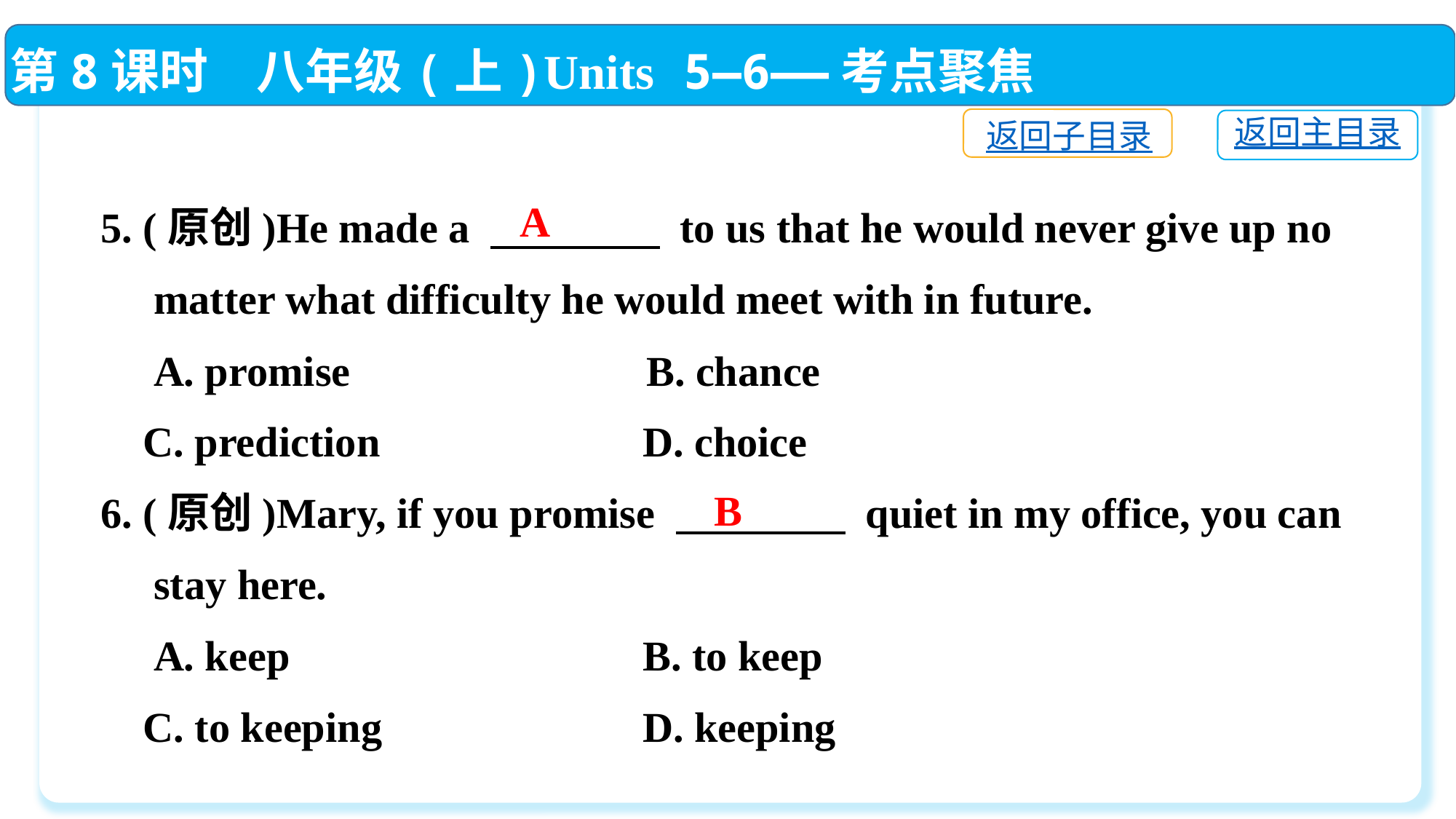

第8课时　八年级(上)Units 5—6——考点聚焦

返回子目录
返回主目录
5. (原创)He made a 　　　　 to us that he would never give up no
     matter what difficulty he would meet with in future.
     A. promise			B. chance
    C. prediction		          D. choice
6. (原创)Mary, if you promise 　　　　 quiet in my office, you can
     stay here.
     A. keep			          B. to keep
    C. to keeping		          D. keeping
A

B